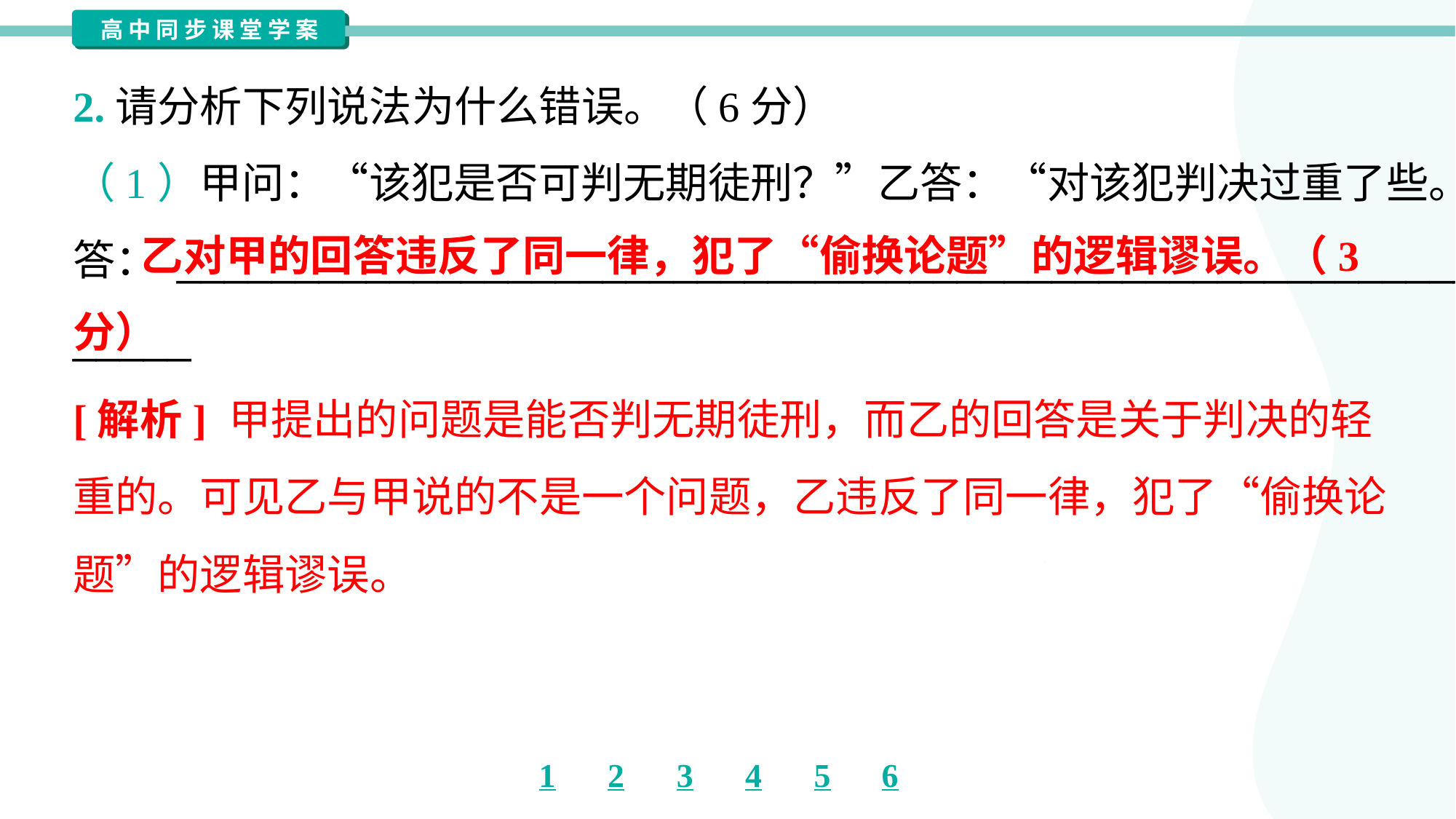

2.请分析下列说法为什么错误。（6分）
（1）甲问：“该犯是否可判无期徒刑？”乙答：“对该犯判决过重了些。”
答： ________________________________________________________
_____
      乙对甲的回答违反了同一律，犯了“偷换论题”的逻辑谬误。（3分）
[解析] 甲提出的问题是能否判无期徒刑，而乙的回答是关于判决的轻
重的。可见乙与甲说的不是一个问题，乙违反了同一律，犯了“偷换论
题”的逻辑谬误。